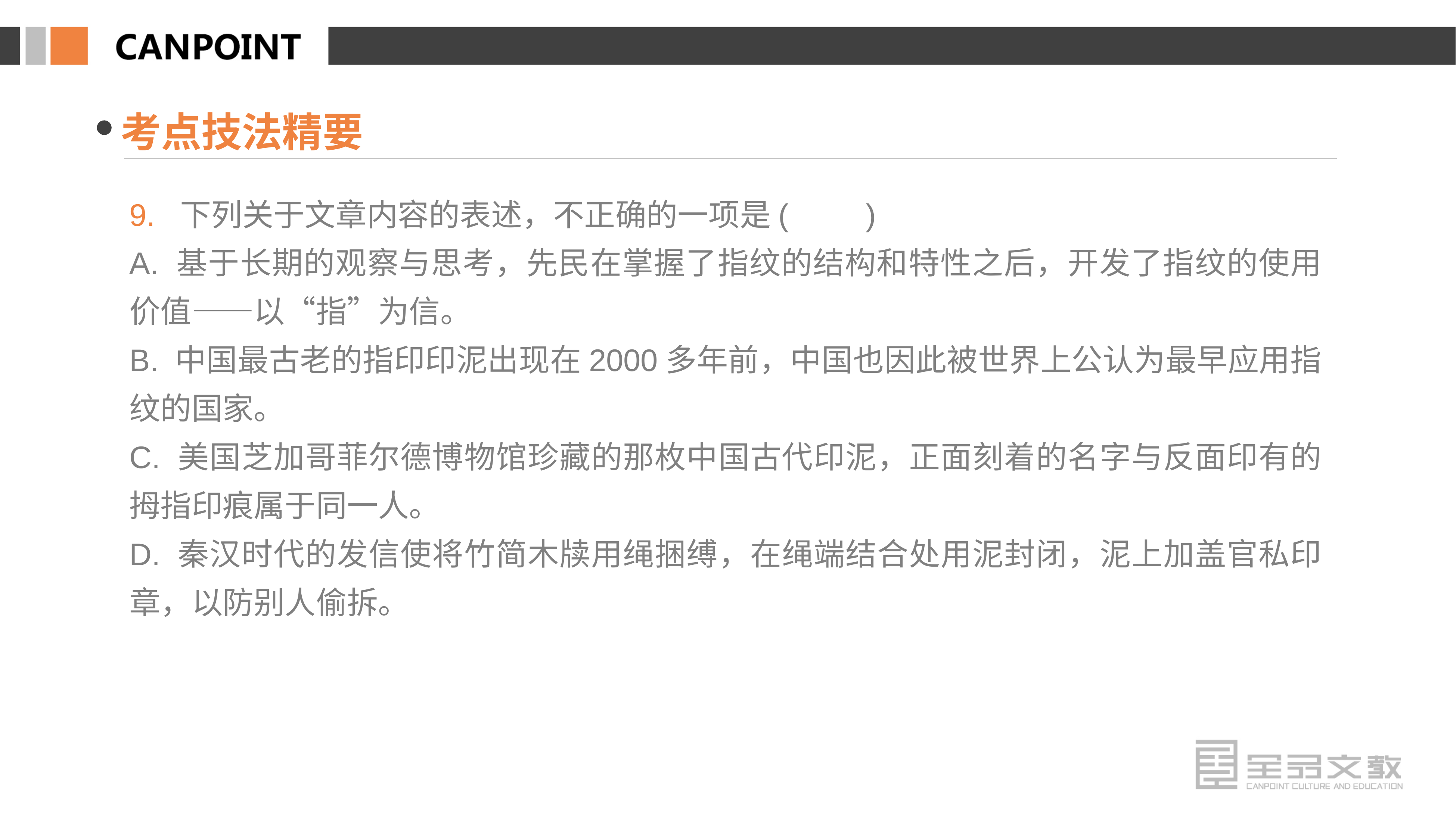

考点技法精要

9.  下列关于文章内容的表述，不正确的一项是(　　)
A. 基于长期的观察与思考，先民在掌握了指纹的结构和特性之后，开发了指纹的使用价值——以“指”为信。
B. 中国最古老的指印印泥出现在2000多年前，中国也因此被世界上公认为最早应用指纹的国家。
C. 美国芝加哥菲尔德博物馆珍藏的那枚中国古代印泥，正面刻着的名字与反面印有的拇指印痕属于同一人。
D. 秦汉时代的发信使将竹简木牍用绳捆缚，在绳端结合处用泥封闭，泥上加盖官私印章，以防别人偷拆。